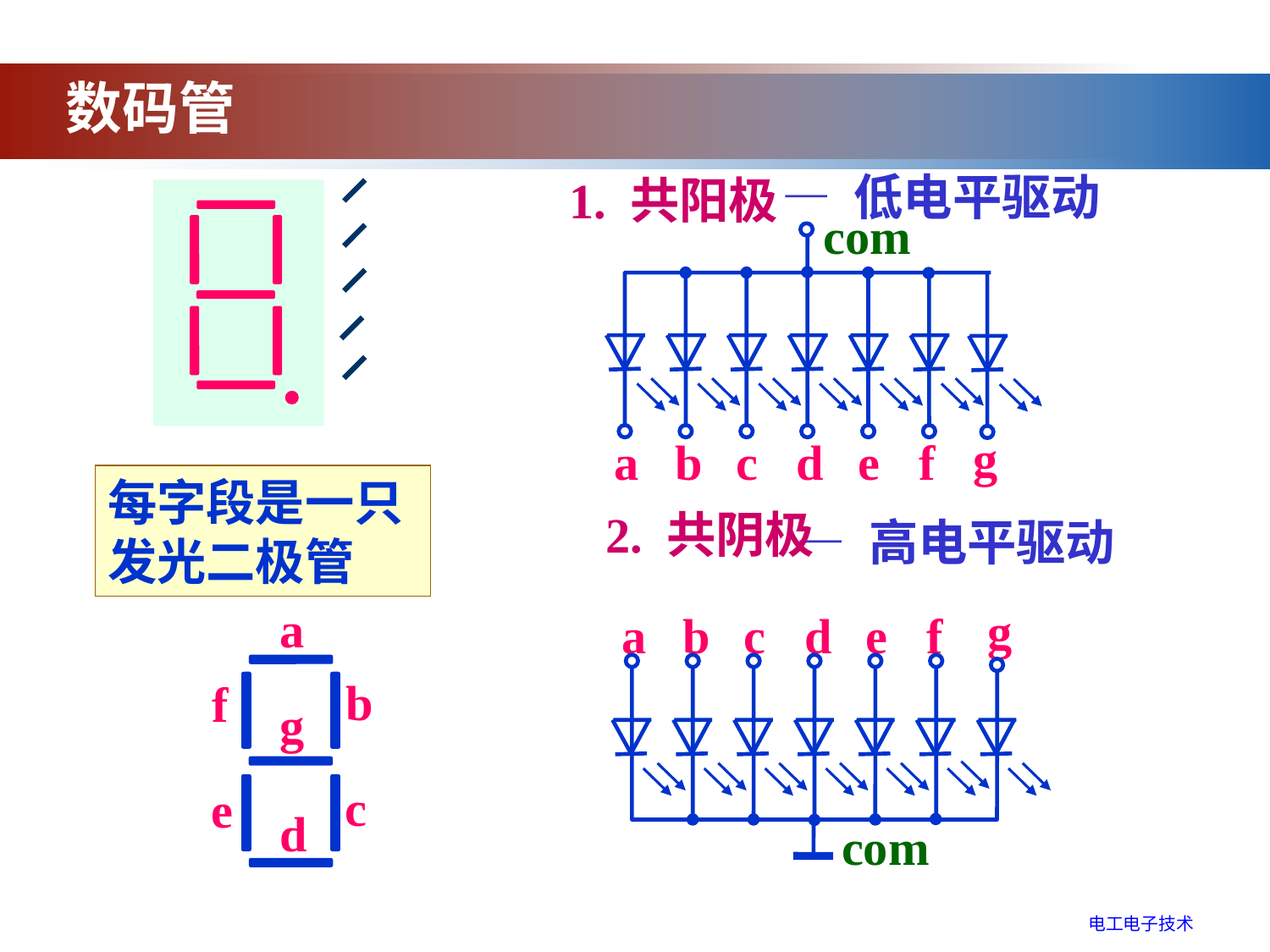

数码管
— 低电平驱动
1. 共阳极

com

a

b

c

d

e

f

g
每字段是一只
发光二极管
2. 共阴极
— 高电平驱动
a

b
f
g
c
e
d
g
a
b
c
d
e
f

com
电工电子技术